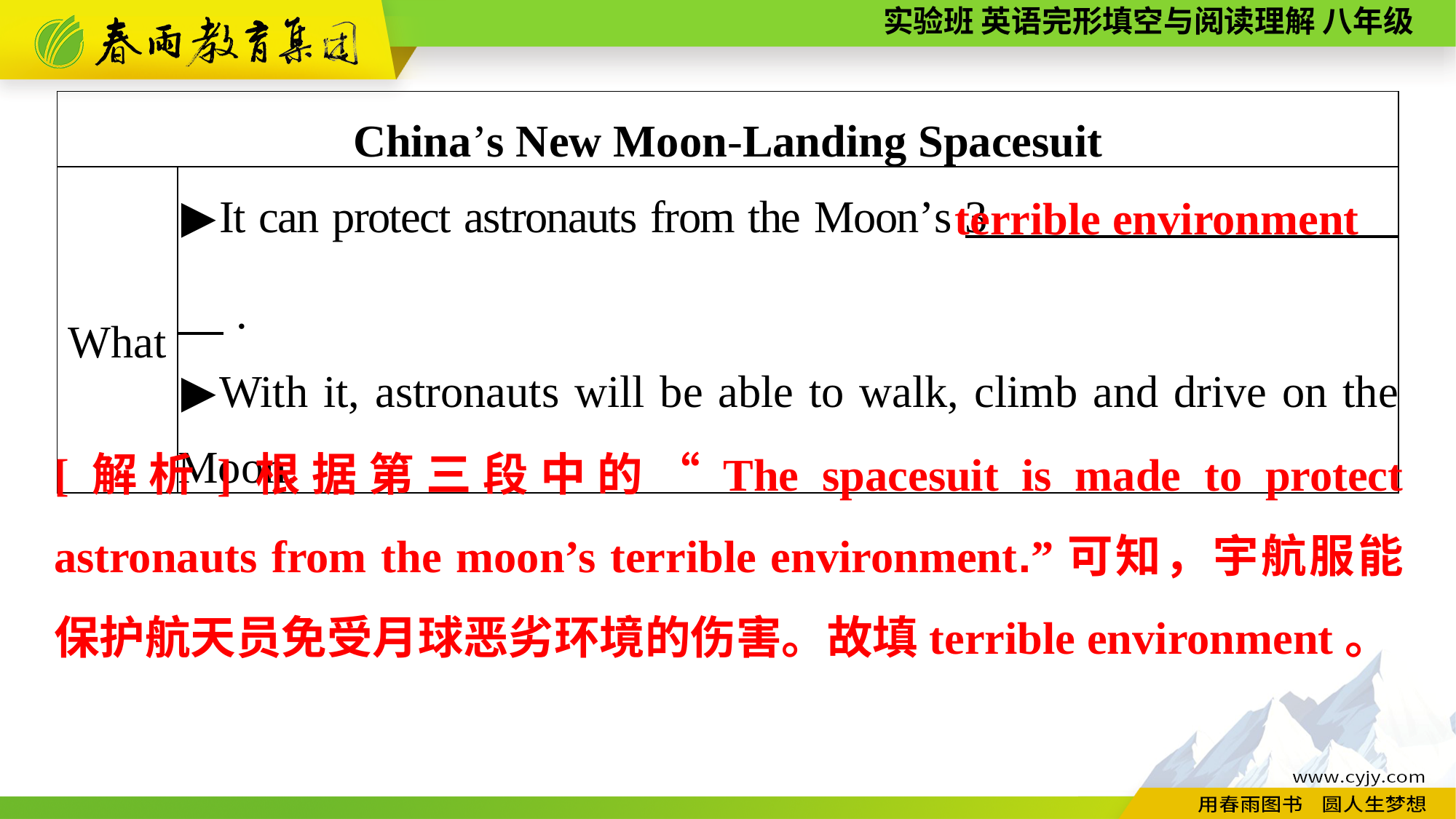

| China’s New Moon-Landing Spacesuit |  |
| --- | --- |
| What | ▶It can protect astronauts from the Moon’s 3 　. ▶With it, astronauts will be able to walk, climb and drive on the Moon. |
terrible environment
[解析]根据第三段中的“The spacesuit is made to protect astronauts from the moon’s terrible environment.”可知，宇航服能保护航天员免受月球恶劣环境的伤害。故填terrible environment。